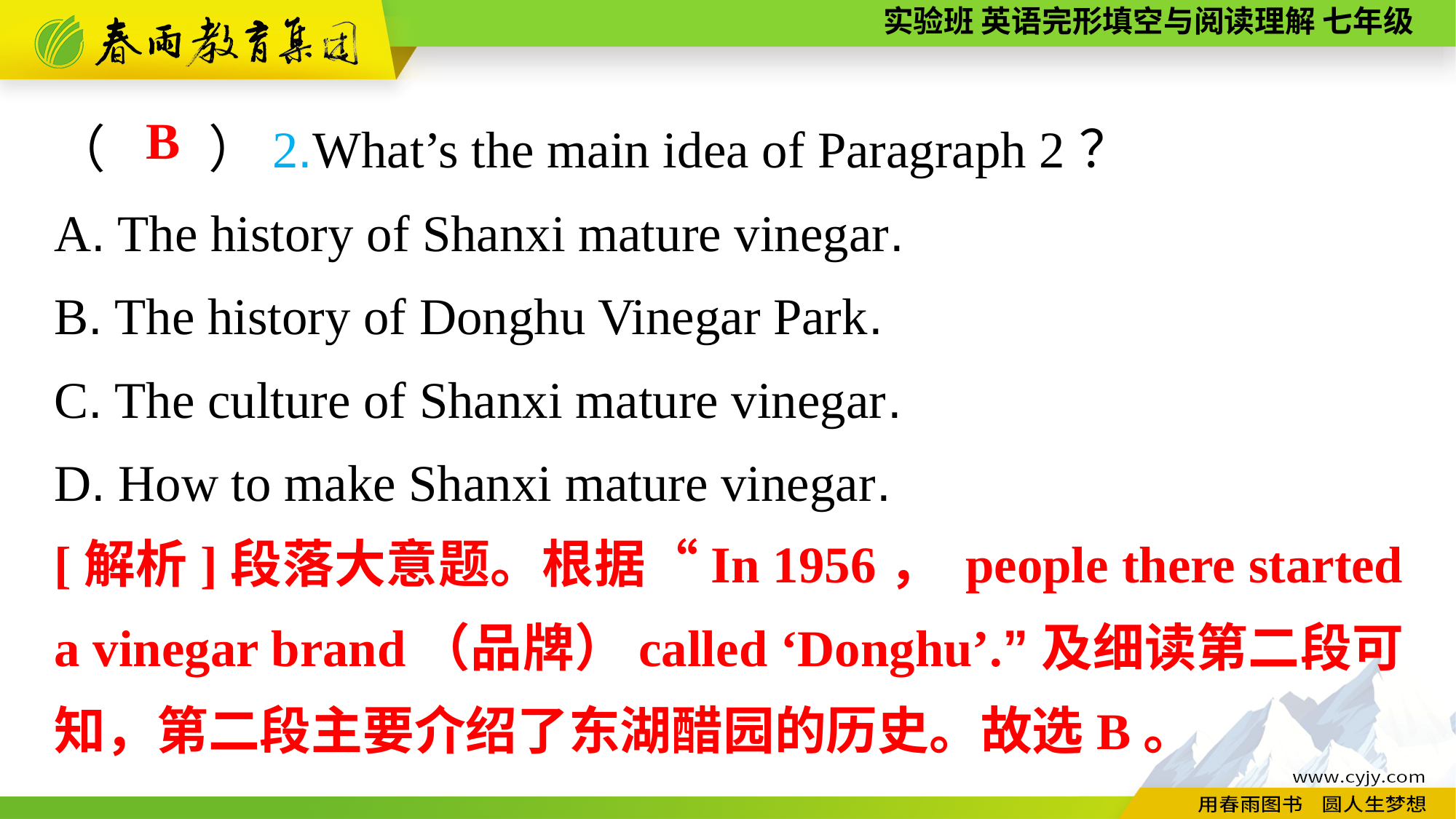

（　　）2.What’s the main idea of Paragraph 2？
A. The history of Shanxi mature vinegar.
B. The history of Donghu Vinegar Park.
C. The culture of Shanxi mature vinegar.
D. How to make Shanxi mature vinegar.
B
[解析]段落大意题。根据“In 1956， people there started a vinegar brand（品牌）called ‘Donghu’.”及细读第二段可知，第二段主要介绍了东湖醋园的历史。故选B。